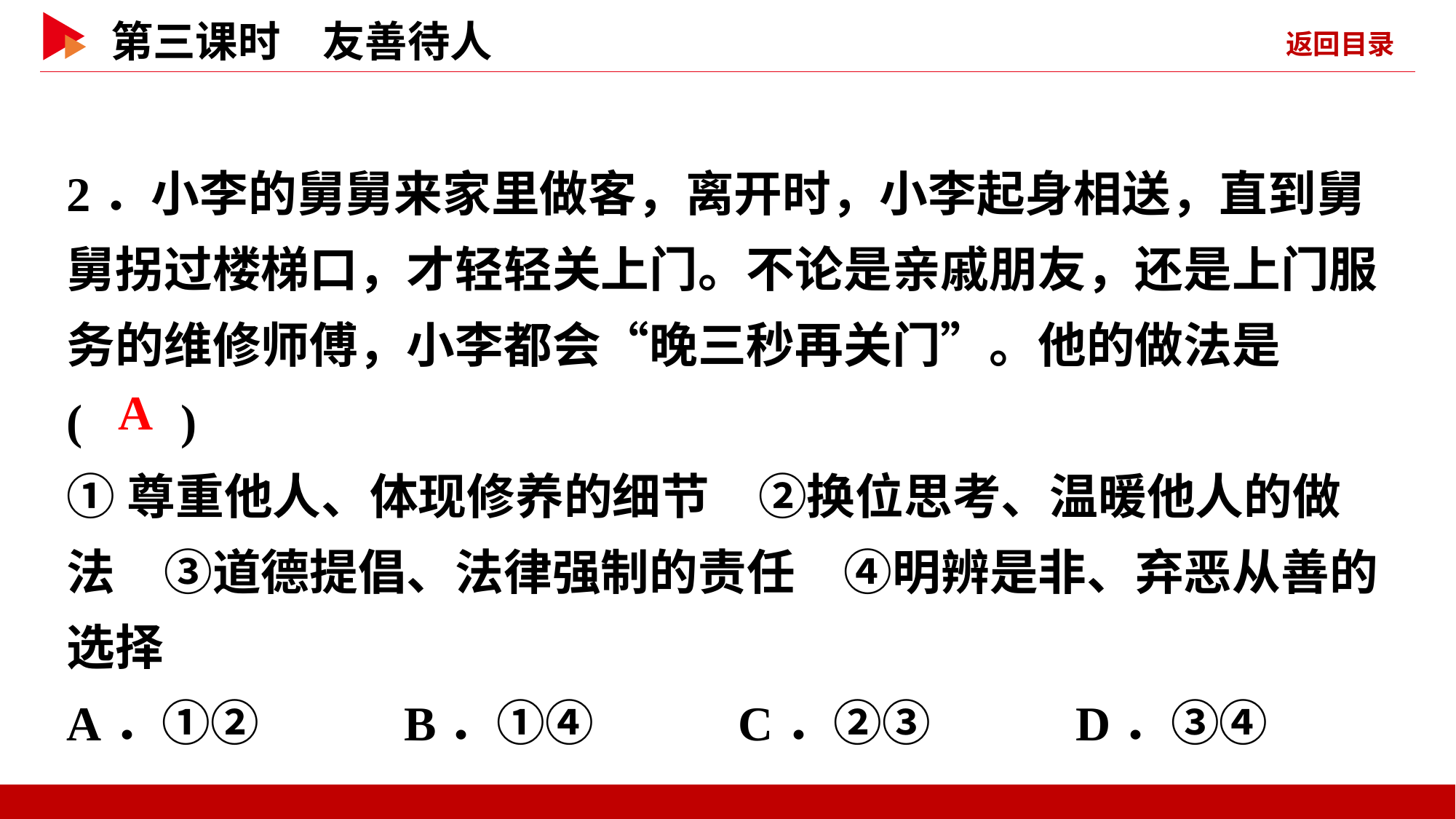

2．小李的舅舅来家里做客，离开时，小李起身相送，直到舅舅拐过楼梯口，才轻轻关上门。不论是亲戚朋友，还是上门服务的维修师傅，小李都会“晚三秒再关门”。他的做法是
(        )
①尊重他人、体现修养的细节　②换位思考、温暖他人的做法　③道德提倡、法律强制的责任　④明辨是非、弃恶从善的选择
A．①②            B．①④            C．②③            D．③④
   A